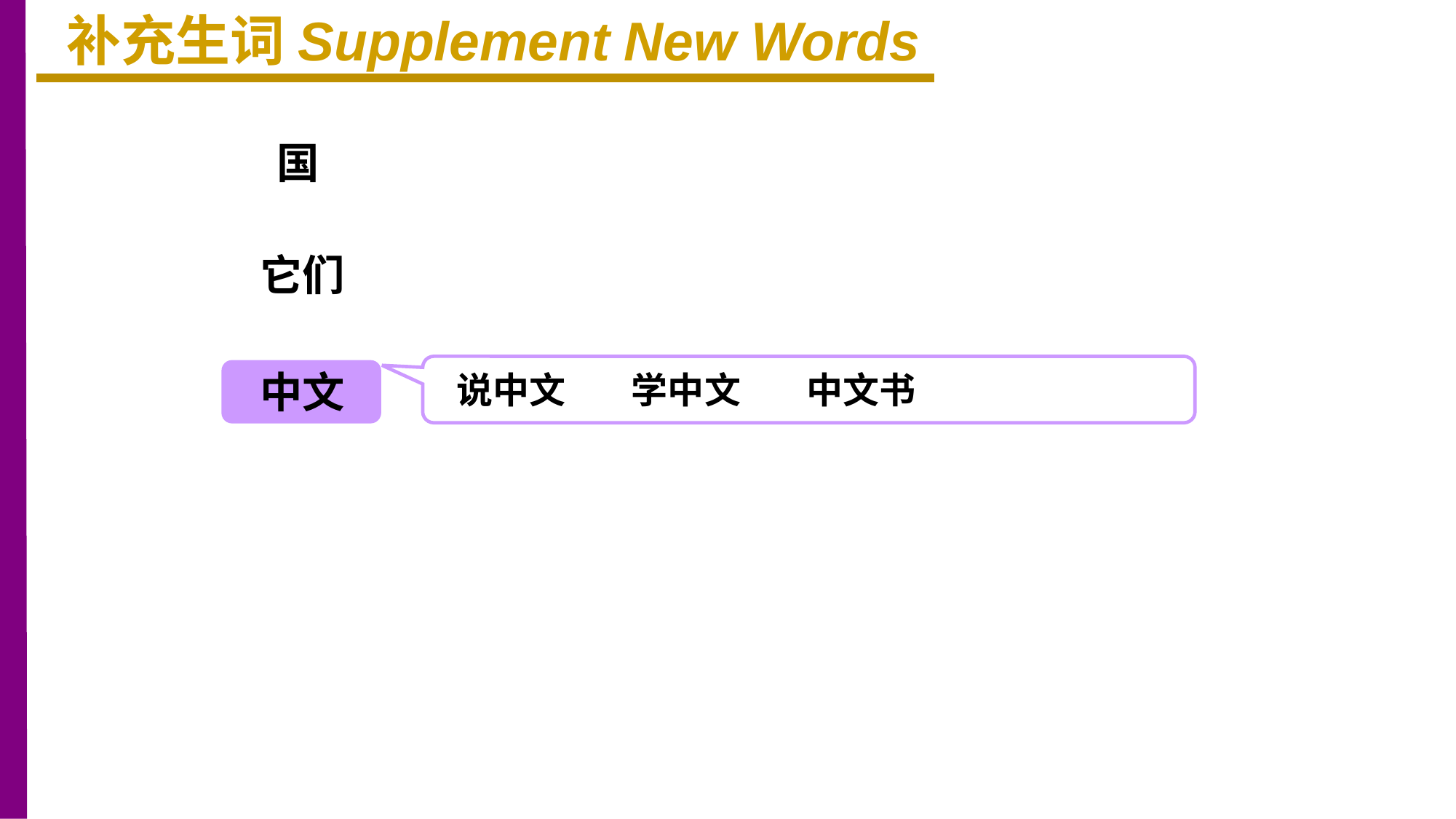

补充生词Supplement New Words
国
它们

中文
说中文        学中文        中文书